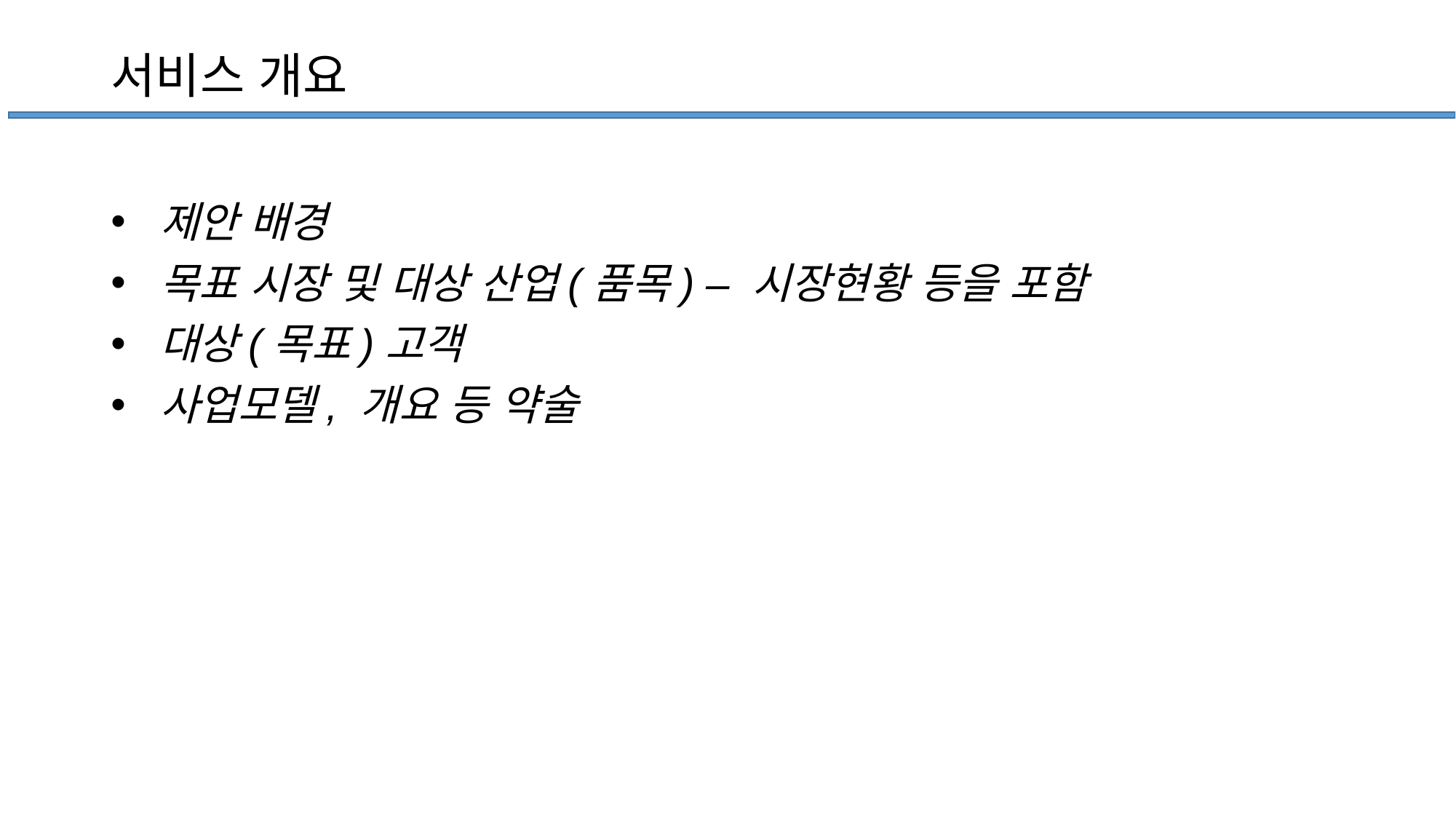

# 서비스 개요
 제안 배경
 목표 시장 및 대상 산업(품목) – 시장현황 등을 포함
 대상(목표)고객
 사업모델, 개요 등 약술